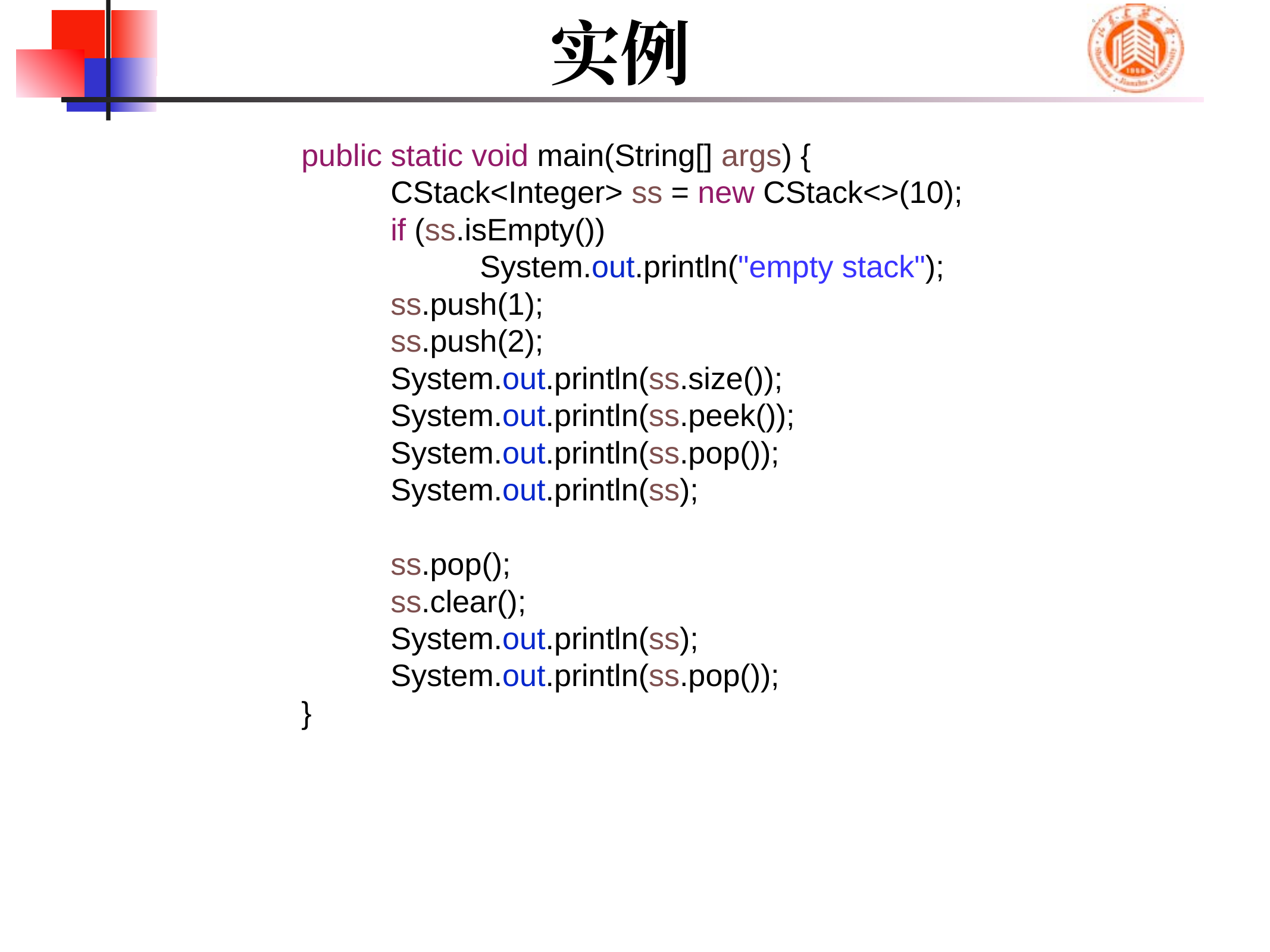

# 实例
	public static void main(String[] args) {
		CStack<Integer> ss = new CStack<>(10);
		if (ss.isEmpty())
			System.out.println("empty stack");
		ss.push(1);
		ss.push(2);
		System.out.println(ss.size());
		System.out.println(ss.peek());
		System.out.println(ss.pop());
		System.out.println(ss);

		ss.pop();
		ss.clear();
		System.out.println(ss);
		System.out.println(ss.pop());
	}